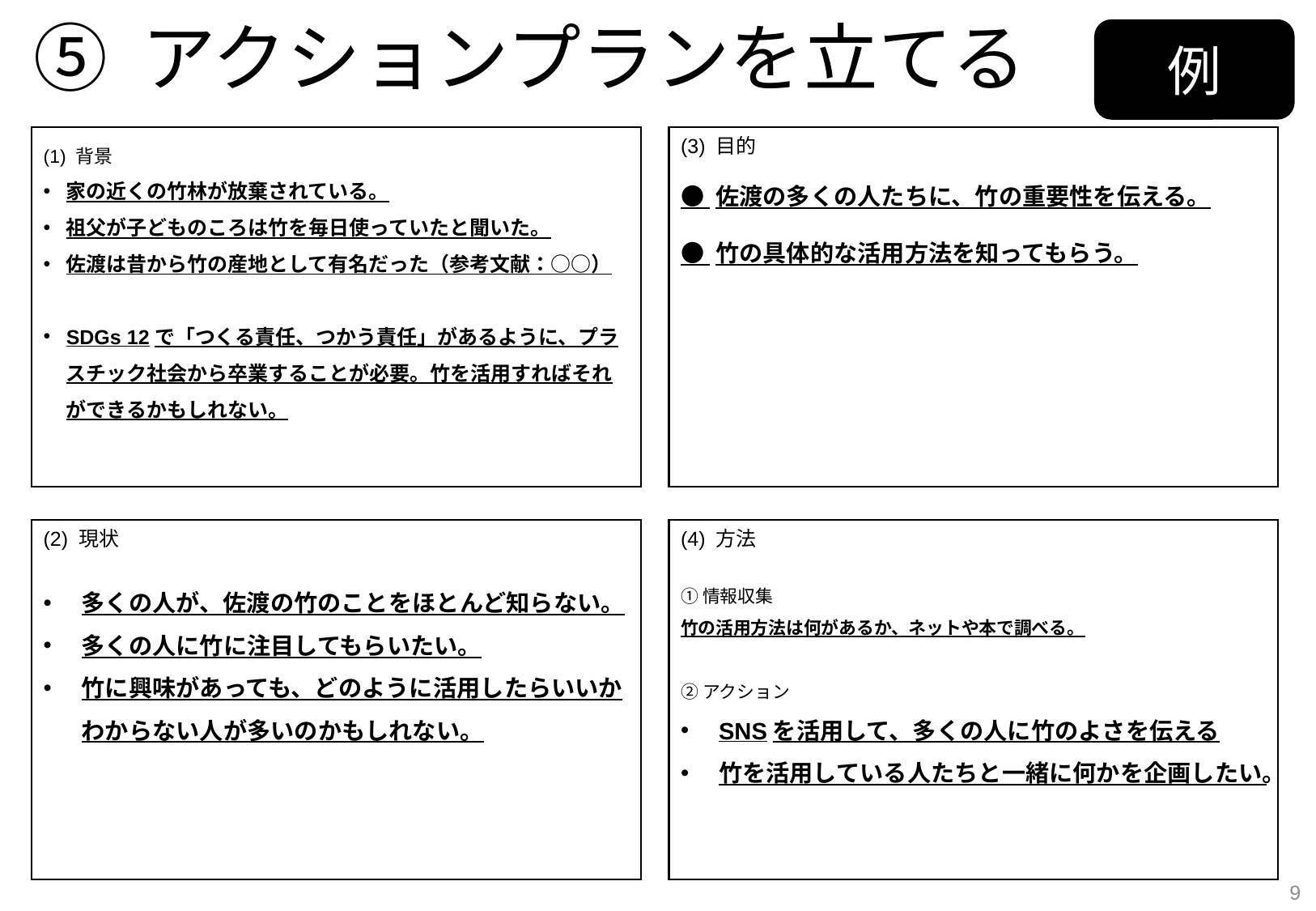

# ⑤ アクションプランを立てる
例
(1) 背景
家の近くの竹林が放棄されている。
祖父が子どものころは竹を毎日使っていたと聞いた。
佐渡は昔から竹の産地として有名だった（参考文献：○○）

SDGs 12で「つくる責任、つかう責任」があるように、プラスチック社会から卒業することが必要。竹を活用すればそれができるかもしれない。
(3) 目的

● 佐渡の多くの人たちに、竹の重要性を伝える。

● 竹の具体的な活用方法を知ってもらう。
(2) 現状

多くの人が、佐渡の竹のことをほとんど知らない。
多くの人に竹に注目してもらいたい。
竹に興味があっても、どのように活用したらいいかわからない人が多いのかもしれない。

(4) 方法

①情報収集
竹の活用方法は何があるか、ネットや本で調べる。

②アクション
SNSを活用して、多くの人に竹のよさを伝える
竹を活用している人たちと一緒に何かを企画したい。
9